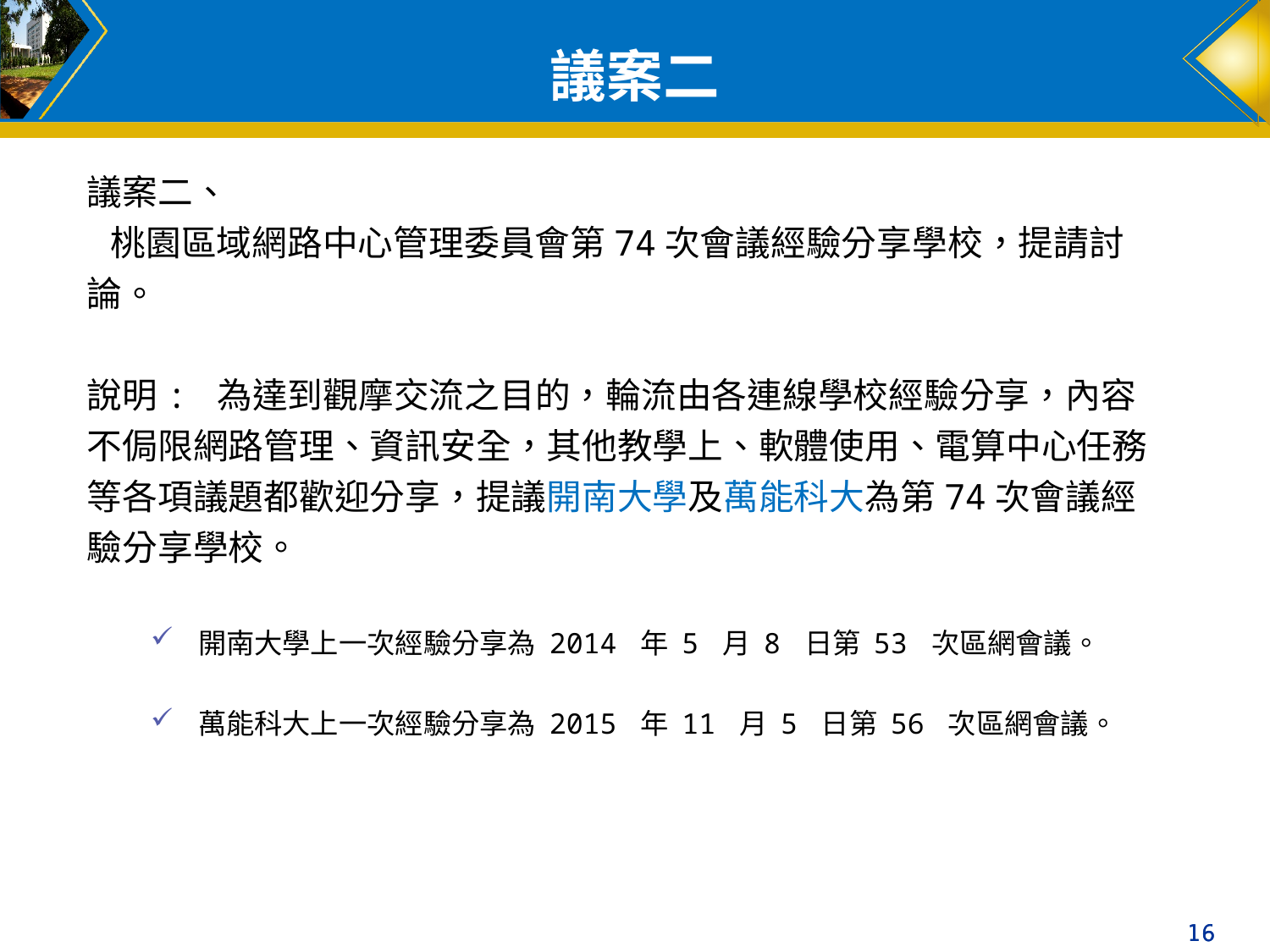

# 議案二
議案二、
   桃園區域網路中心管理委員會第74次會議經驗分享學校，提請討論。

說明: 為達到觀摩交流之目的，輪流由各連線學校經驗分享，內容不侷限網路管理、資訊安全，其他教學上、軟體使用、電算中心任務等各項議題都歡迎分享，提議開南大學及萬能科大為第74次會議經驗分享學校。

開南大學上一次經驗分享為 2014 年 5 月 8 日第 53 次區網會議。
萬能科大上一次經驗分享為 2015 年 11 月 5 日第 56 次區網會議。
16
16